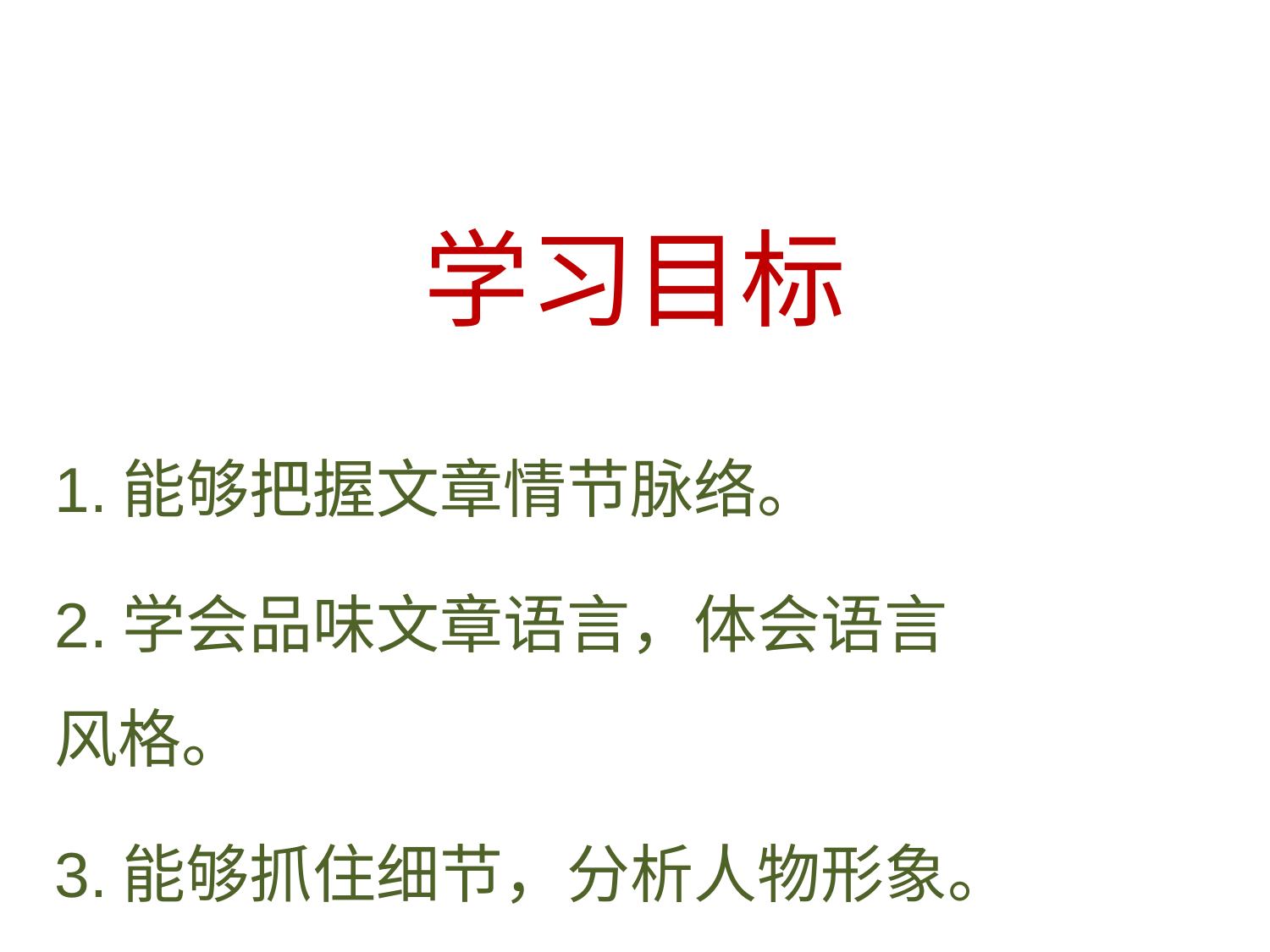

学习目标
1.能够把握文章情节脉络。
2.学会品味文章语言，体会语言风格。
3.能够抓住细节，分析人物形象。